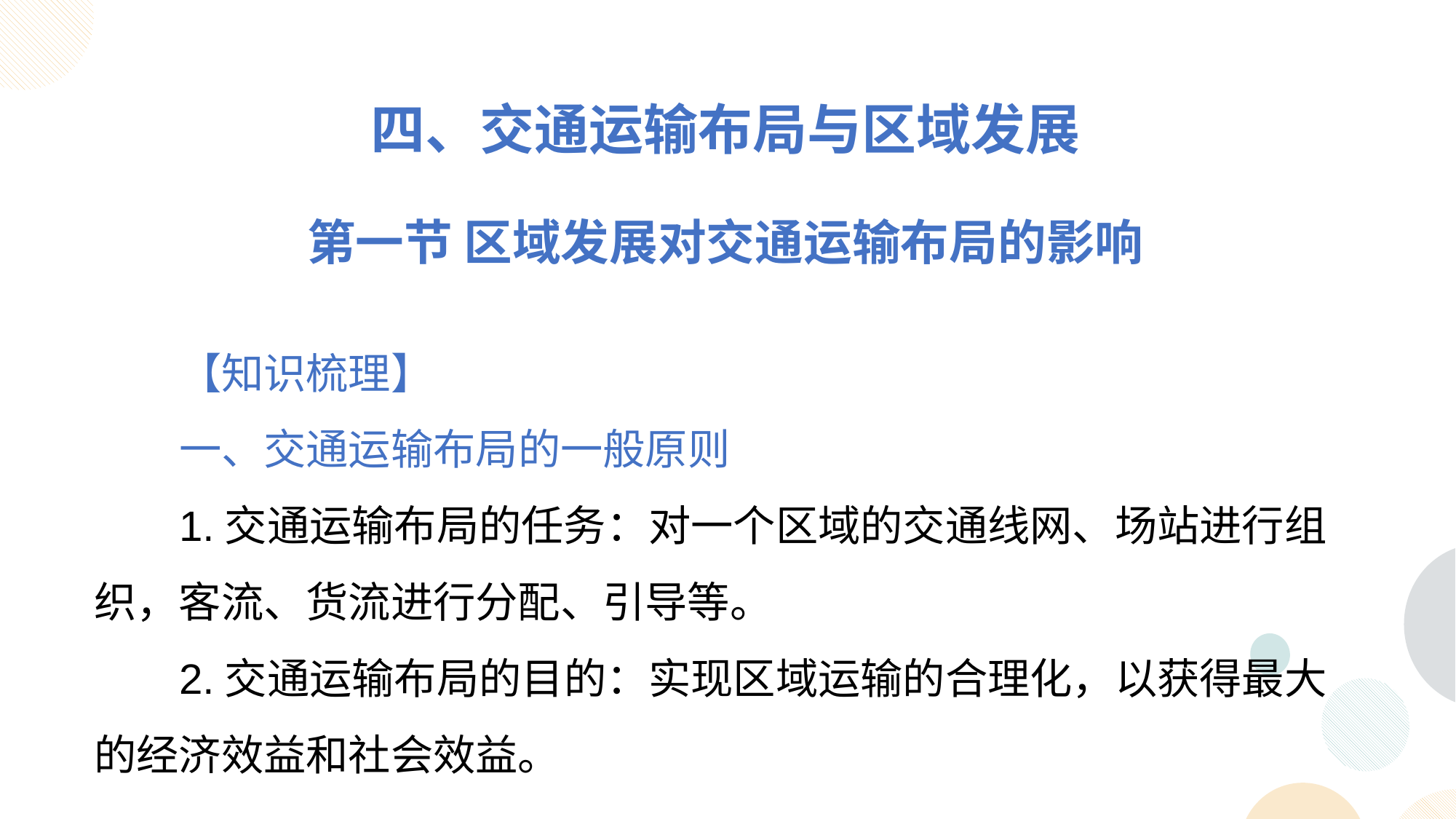

四、交通运输布局与区域发展

第一节 区域发展对交通运输布局的影响

【知识梳理】
一、交通运输布局的一般原则
1.交通运输布局的任务：对一个区域的交通线网、场站进行组织，客流、货流进行分配、引导等。
2.交通运输布局的目的：实现区域运输的合理化，以获得最大的经济效益和社会效益。